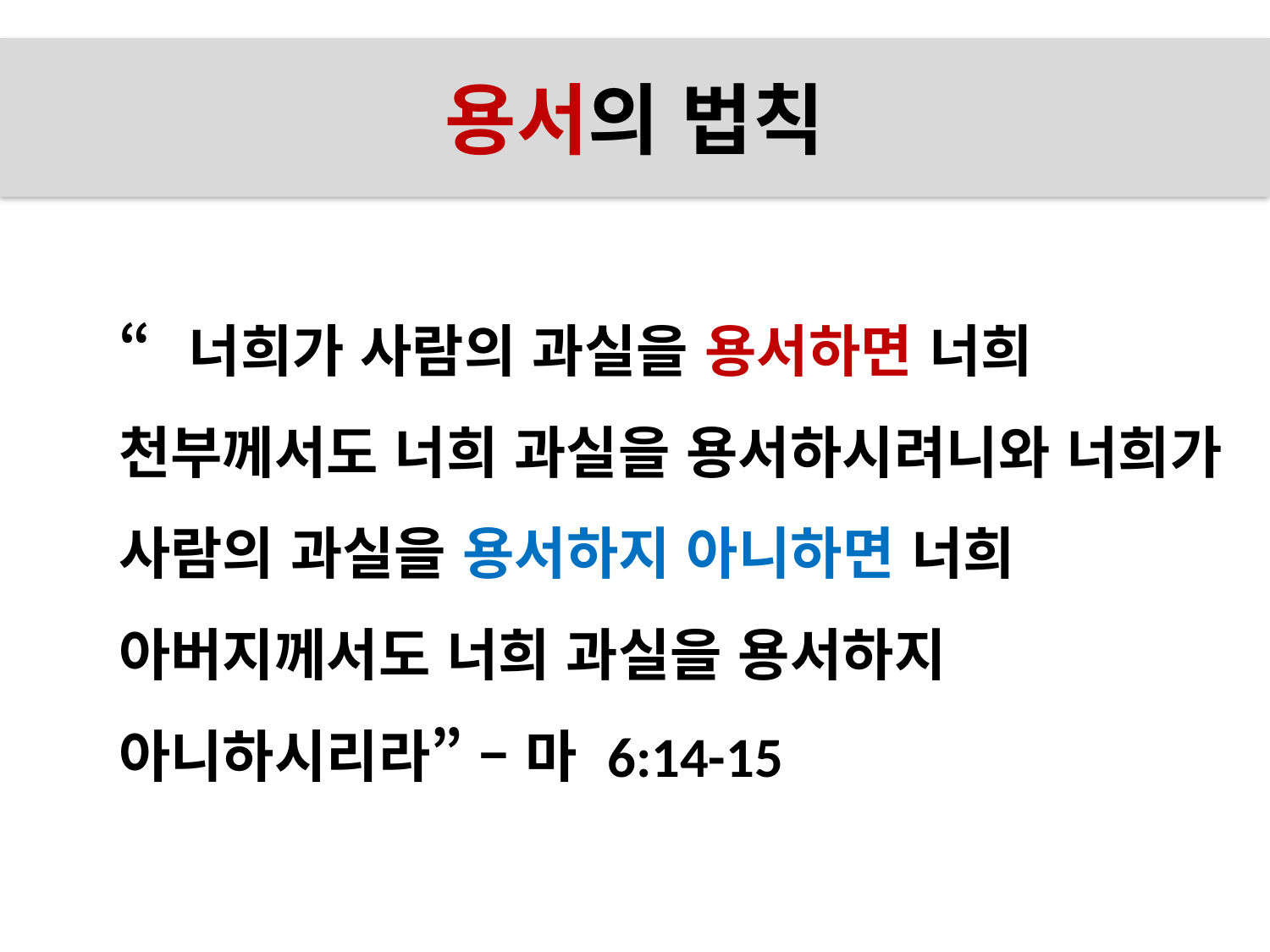

# 용서의 법칙
“너희가 사람의 과실을 용서하면 너희 천부께서도 너희 과실을 용서하시려니와 너희가 사람의 과실을 용서하지 아니하면 너희 아버지께서도 너희 과실을 용서하지 아니하시리라” – 마 6:14-15